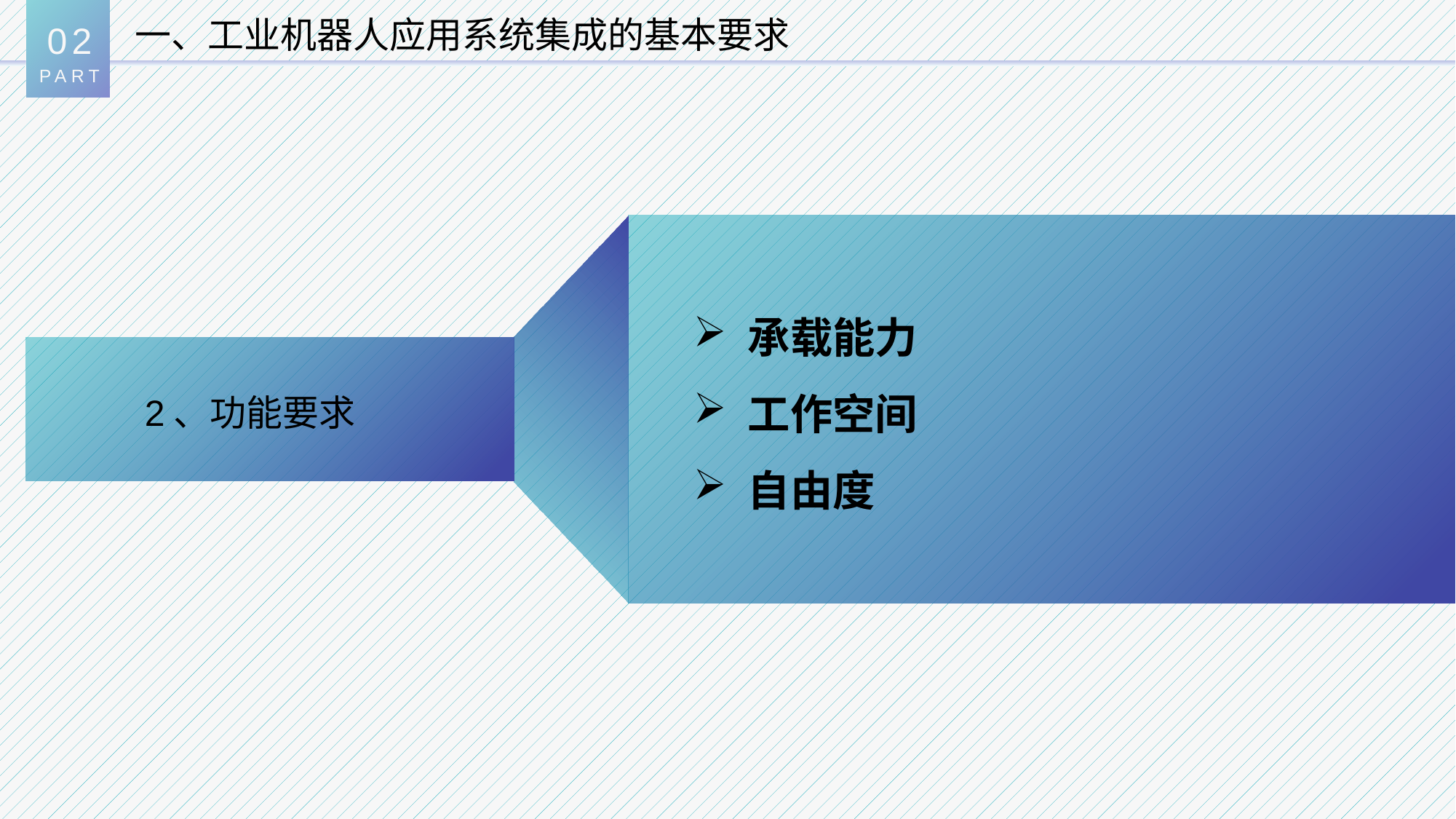

02
PART
一、工业机器人应用系统集成的基本要求

承载能力
工作空间
自由度

  2、功能要求